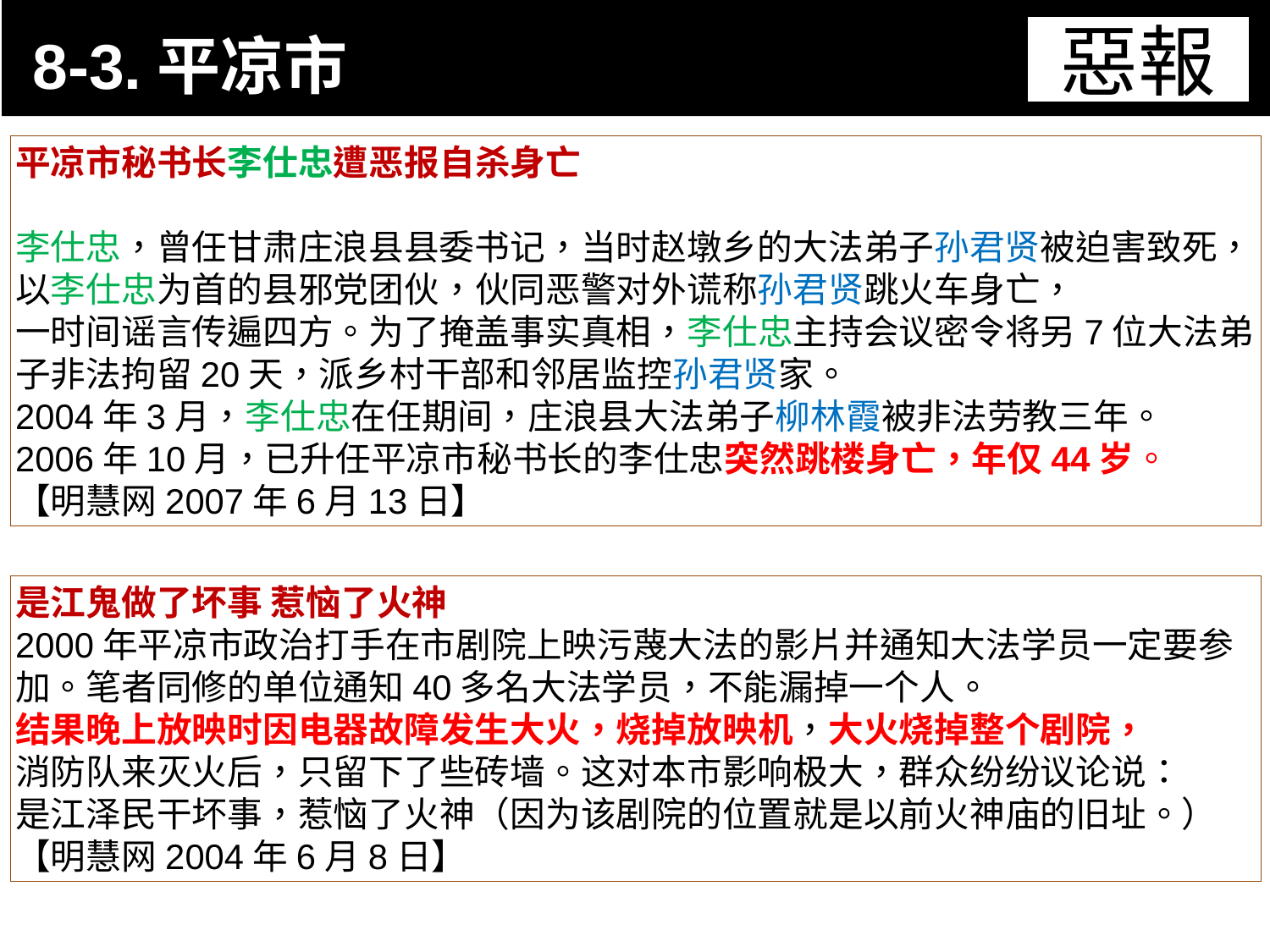

8-3.平凉市
11-3. XX市官員惡報實例
惡報
平凉市秘书长李仕忠遭恶报自杀身亡

李仕忠，曾任甘肃庄浪县县委书记，当时赵墩乡的大法弟子孙君贤被迫害致死，以李仕忠为首的县邪党团伙，伙同恶警对外谎称孙君贤跳火车身亡，
一时间谣言传遍四方。为了掩盖事实真相，李仕忠主持会议密令将另7位大法弟子非法拘留20天，派乡村干部和邻居监控孙君贤家。
2004年3月，李仕忠在任期间，庄浪县大法弟子柳林霞被非法劳教三年。
2006年10月，已升任平凉市秘书长的李仕忠突然跳楼身亡，年仅44岁。
【明慧网2007年6月13日】
是江鬼做了坏事 惹恼了火神
2000年平凉市政治打手在市剧院上映污蔑大法的影片并通知大法学员一定要参加。笔者同修的单位通知40多名大法学员，不能漏掉一个人。
结果晚上放映时因电器故障发生大火，烧掉放映机，大火烧掉整个剧院，
消防队来灭火后，只留下了些砖墙。这对本市影响极大，群众纷纷议论说：
是江泽民干坏事，惹恼了火神（因为该剧院的位置就是以前火神庙的旧址。）
【明慧网2004年6月8日】